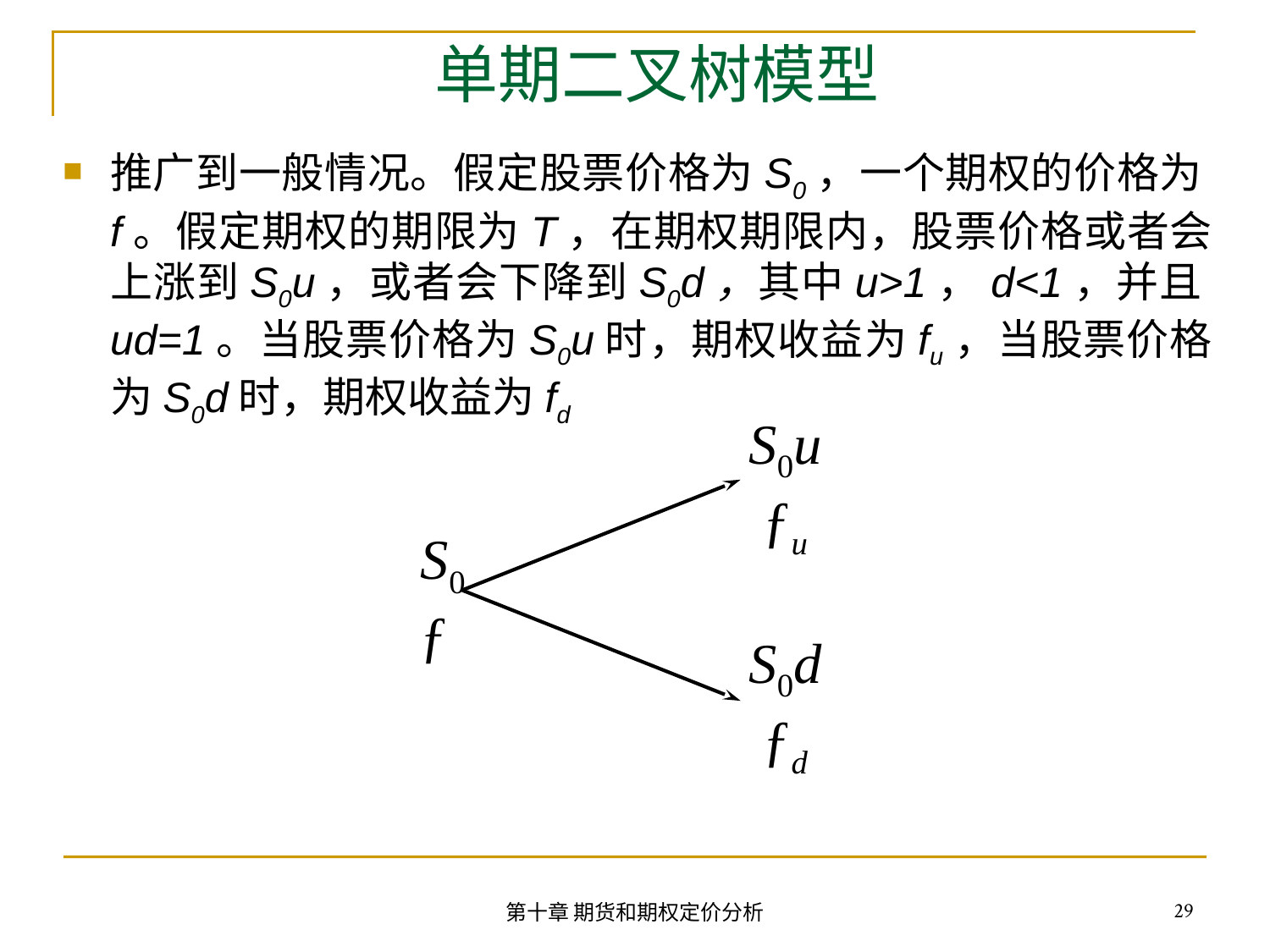

# 单期二叉树模型

推广到一般情况。假定股票价格为S0，一个期权的价格为f。假定期权的期限为T，在期权期限内，股票价格或者会上涨到S0u，或者会下降到S0d，其中u>1，d<1，并且ud=1。当股票价格为S0u时，期权收益为fu，当股票价格为S0d时，期权收益为fd

S0u
 ƒu

S0
ƒ

S0d
 ƒd
29
第十章 期货和期权定价分析